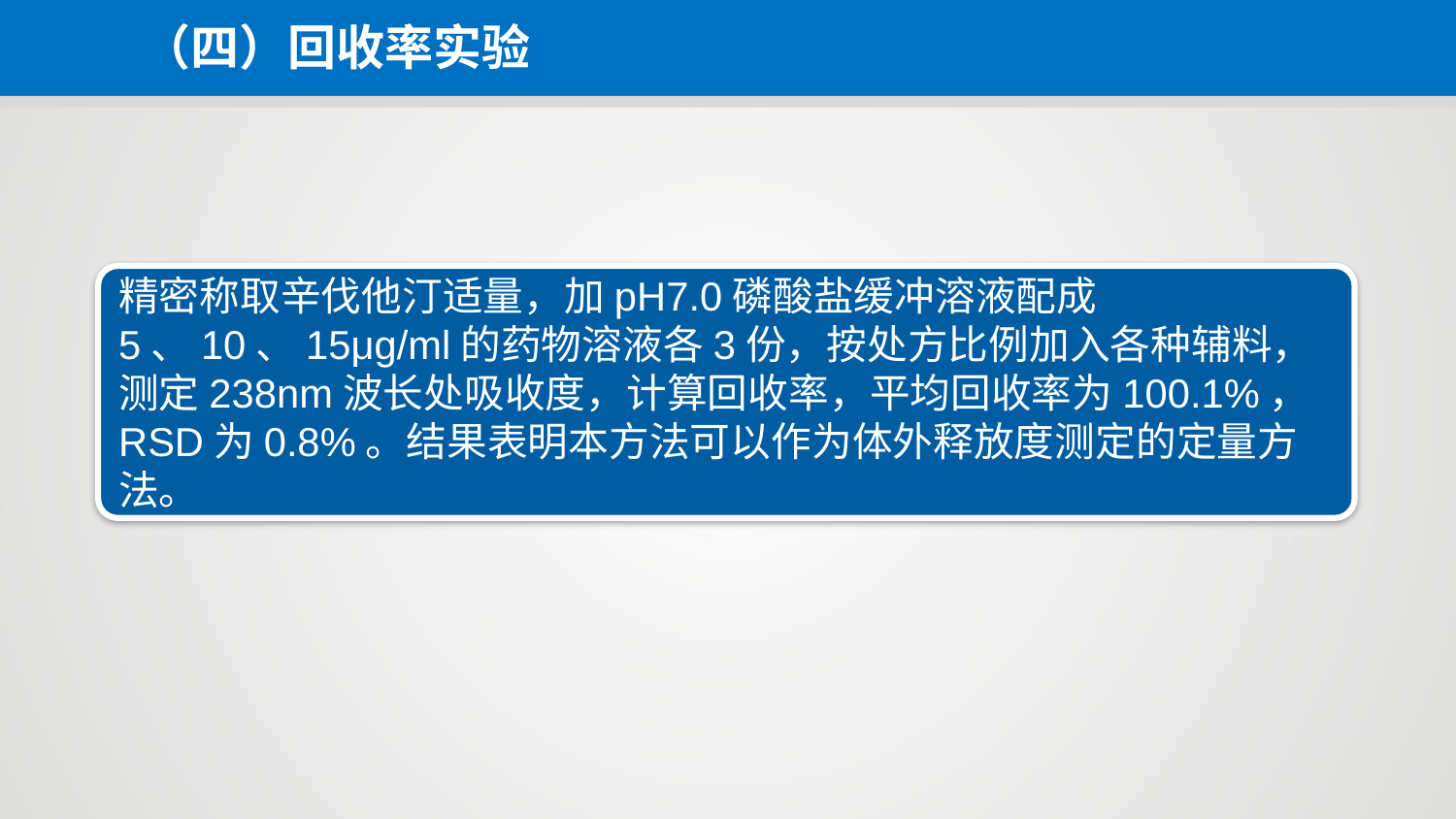

（四）回收率实验
精密称取辛伐他汀适量，加pH7.0磷酸盐缓冲溶液配成5、10、15μg/ml的药物溶液各3份，按处方比例加入各种辅料，测定238nm波长处吸收度，计算回收率，平均回收率为100.1%，RSD为0.8%。结果表明本方法可以作为体外释放度测定的定量方法。